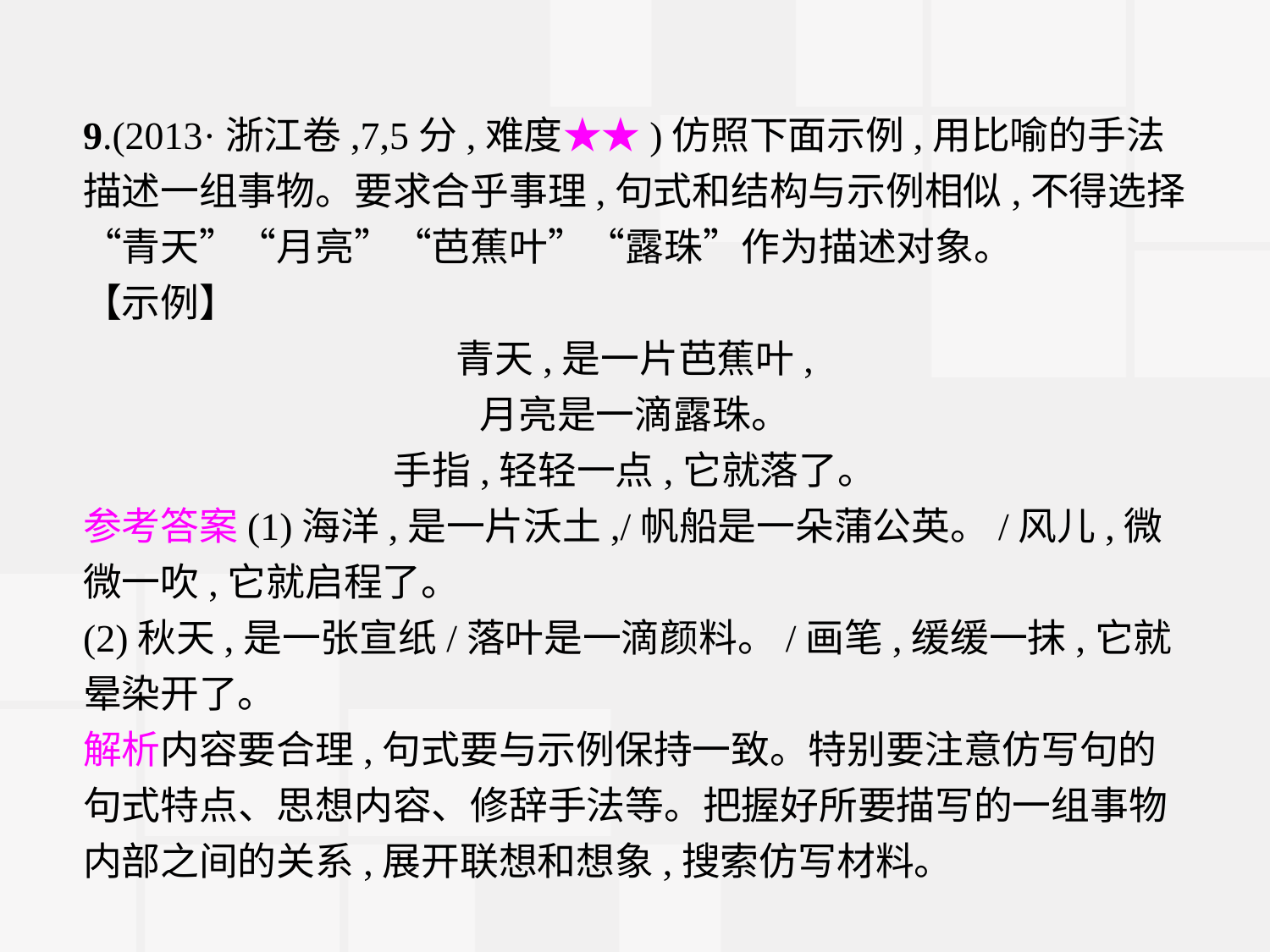

9.(2013·浙江卷,7,5分,难度★★)仿照下面示例,用比喻的手法描述一组事物。要求合乎事理,句式和结构与示例相似,不得选择“青天”“月亮”“芭蕉叶”“露珠”作为描述对象。
【示例】
青天,是一片芭蕉叶,
月亮是一滴露珠。
手指,轻轻一点,它就落了。
参考答案(1)海洋,是一片沃土,/帆船是一朵蒲公英。/风儿,微微一吹,它就启程了。
(2)秋天,是一张宣纸/落叶是一滴颜料。/画笔,缓缓一抹,它就晕染开了。
解析内容要合理,句式要与示例保持一致。特别要注意仿写句的句式特点、思想内容、修辞手法等。把握好所要描写的一组事物内部之间的关系,展开联想和想象,搜索仿写材料。